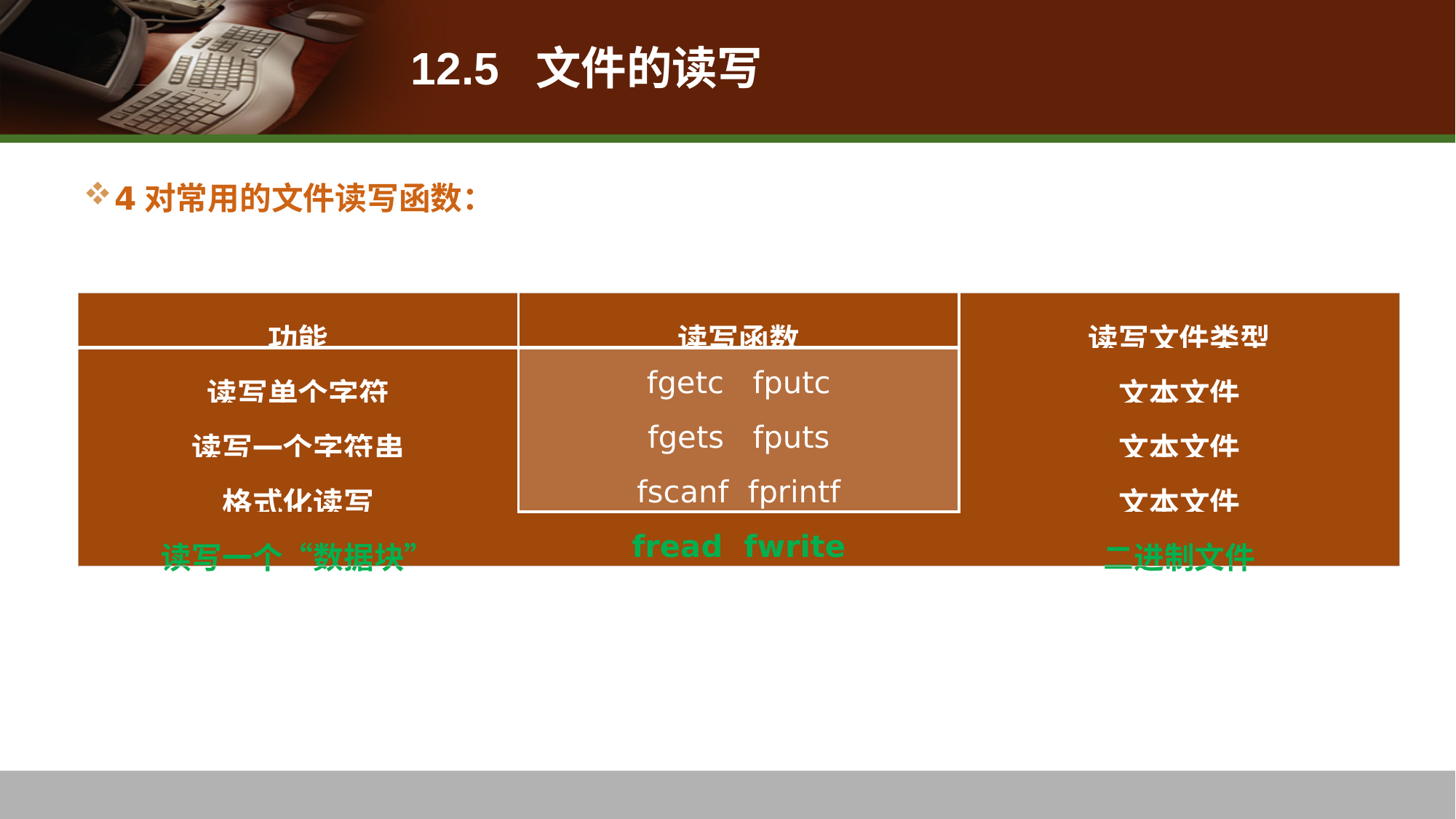

# 12.5  文件的读写
4对常用的文件读写函数：
程序说明
| 功能 | 读写函数 | 读写文件类型 |
| --- | --- | --- |
| 读写单个字符 | fgetc fputc | 文本文件 |
| 读写一个字符串 | fgets fputs | 文本文件 |
| 格式化读写 | fscanf fprintf | 文本文件 |
| 读写一个“数据块” | fread fwrite | 二进制文件 |